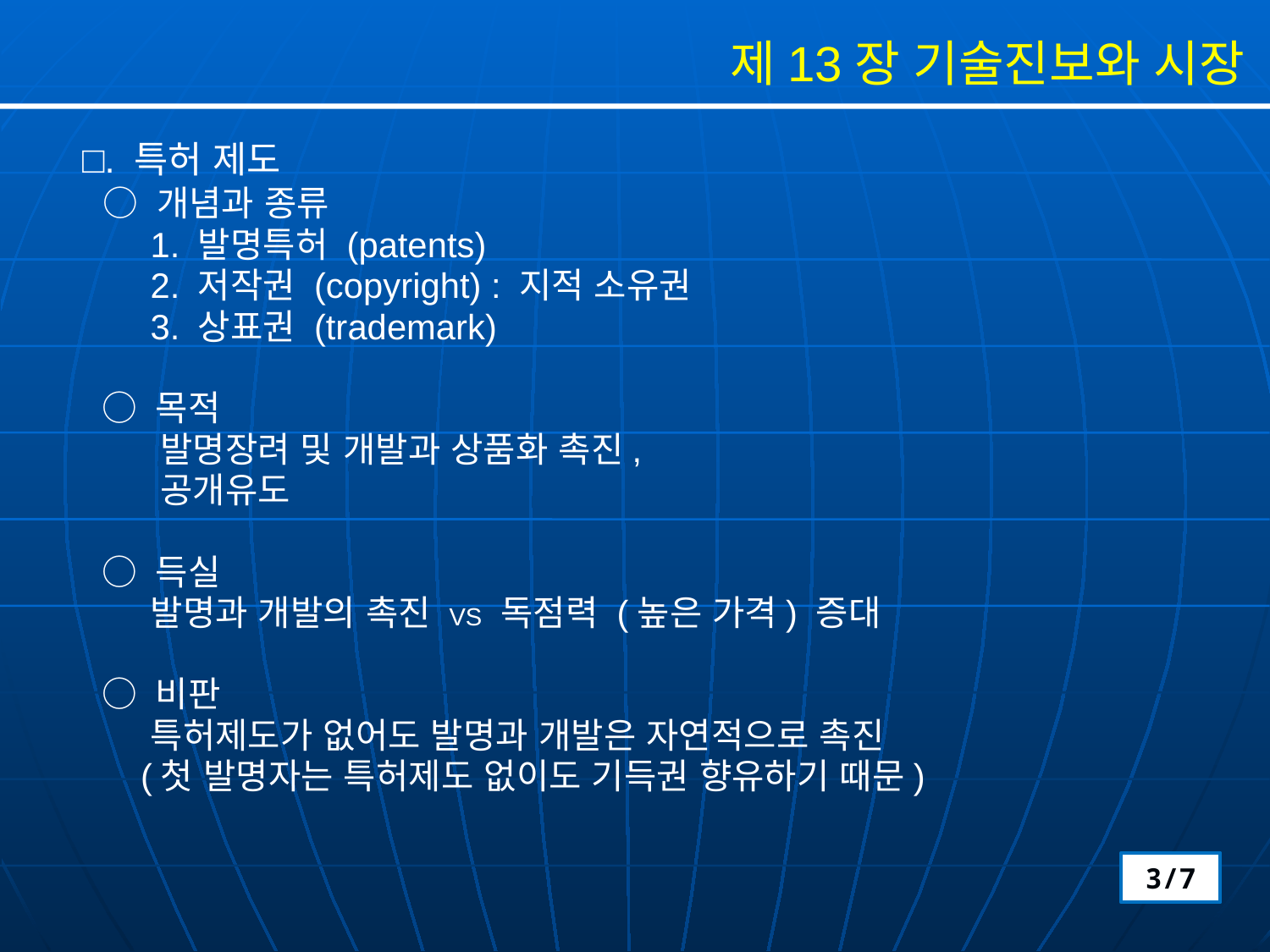

제13장 기술진보와 시장

□. 특허 제도
  ○ 개념과 종류
       1. 발명특허 (patents)
       2. 저작권 (copyright) : 지적 소유권
       3. 상표권 (trademark)

  ○ 목적
       발명장려 및 개발과 상품화 촉진,
       공개유도

  ○ 득실
      발명과 개발의 촉진 VS 독점력 (높은 가격) 증대

  ○ 비판
      특허제도가 없어도 발명과 개발은 자연적으로 촉진
      (첫 발명자는 특허제도 없이도 기득권 향유하기 때문)
3/7